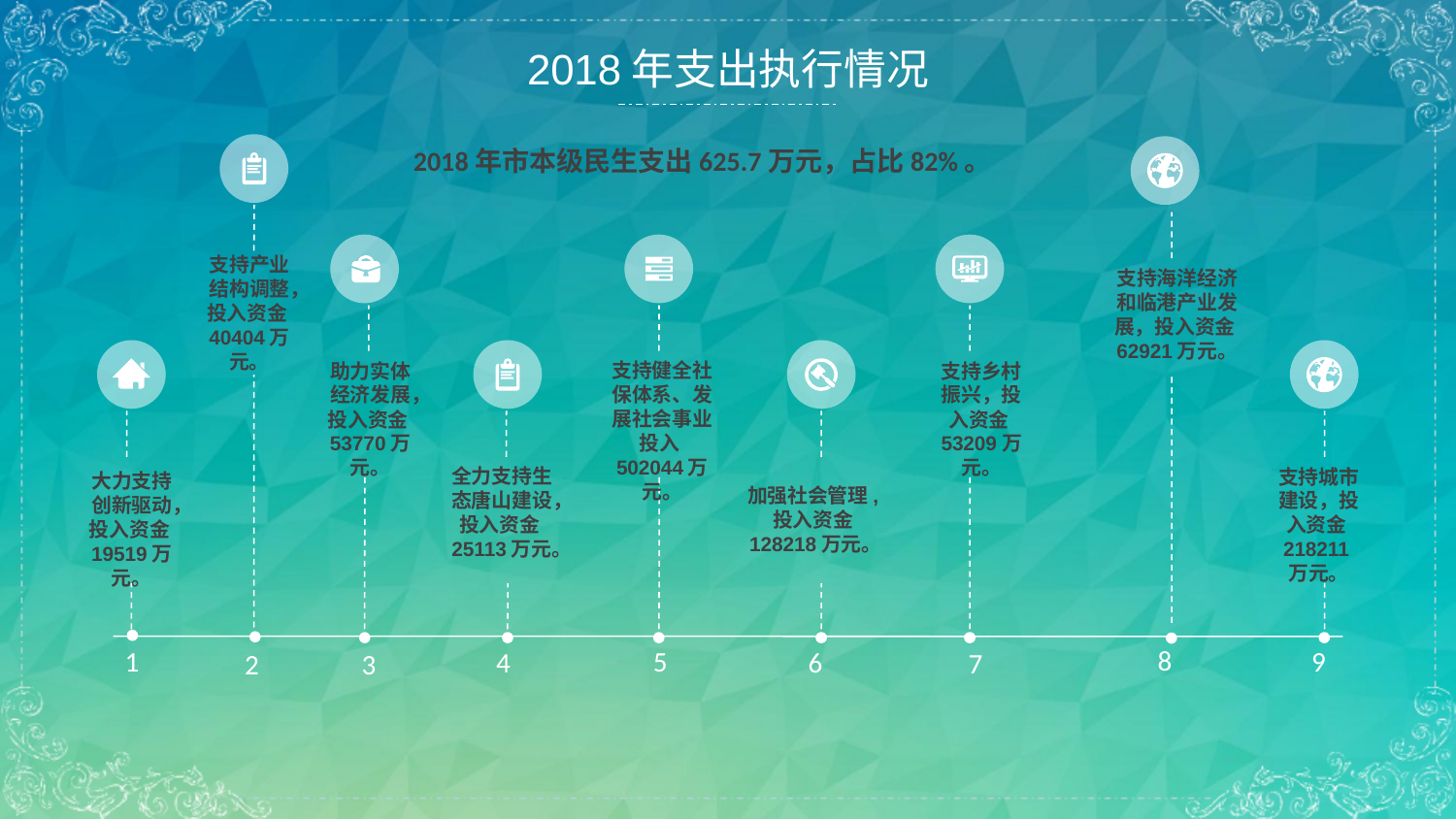

2018年支出执行情况

2018年市本级民生支出625.7万元，占比82%。

支持产业结构调整，投入资金40404万元。

支持海洋经济和临港产业发展，投入资金62921万元。

助力实体经济发展，投入资金53770万元。
支持健全社保体系、发展社会事业投入502044万元。
支持乡村振兴，投入资金53209万元。

全力支持生态唐山建设，投入资金25113万元。
支持城市建设，投入资金218211万元。
大力支持创新驱动，投入资金19519万元。

加强社会管理,投入资金128218万元。

8

1
9
5
4
6
7
2
3